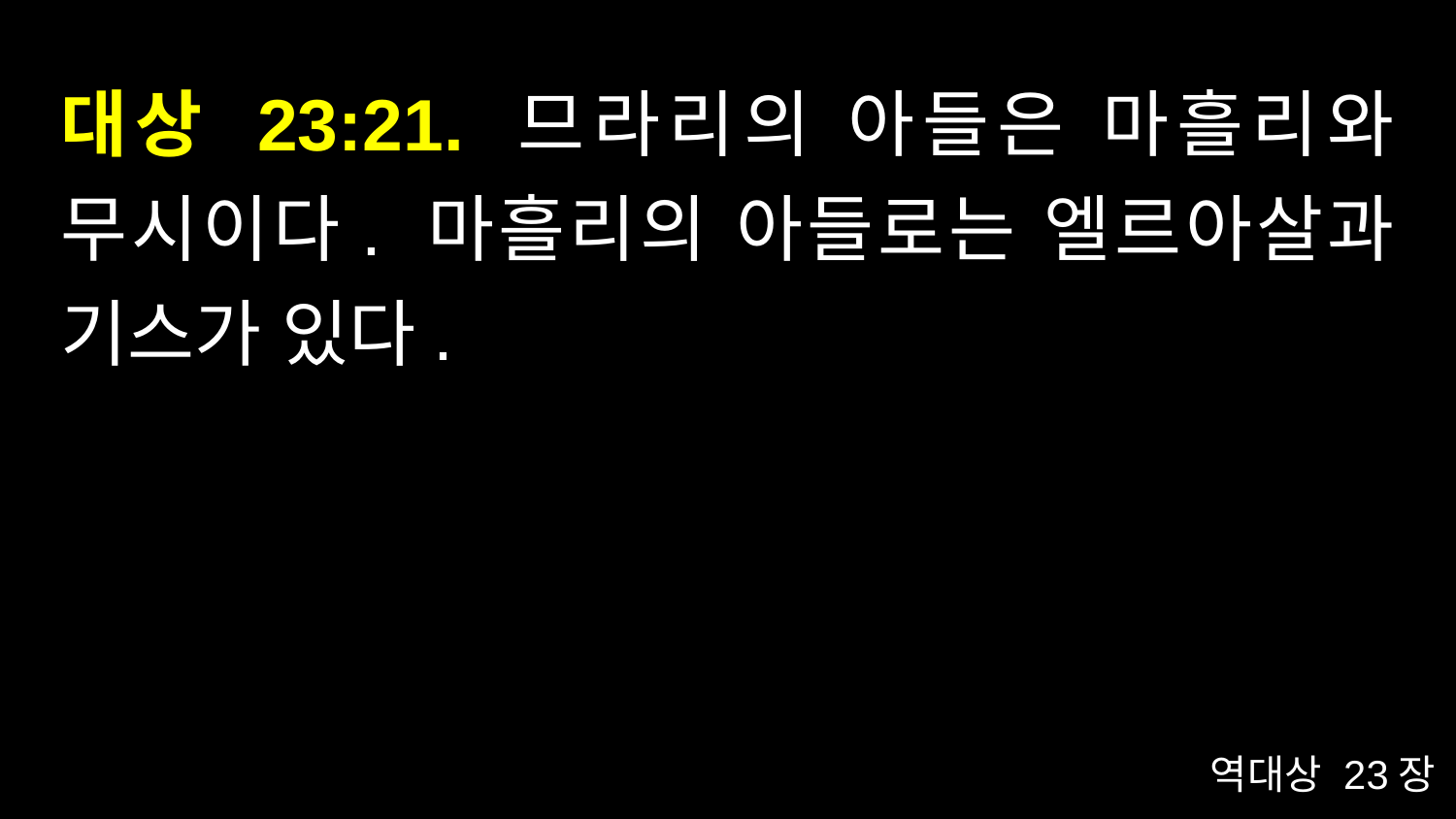

# 대상 23:21. 므라리의 아들은 마흘리와 무시이다. 마흘리의 아들로는 엘르아살과 기스가 있다.
역대상 23장